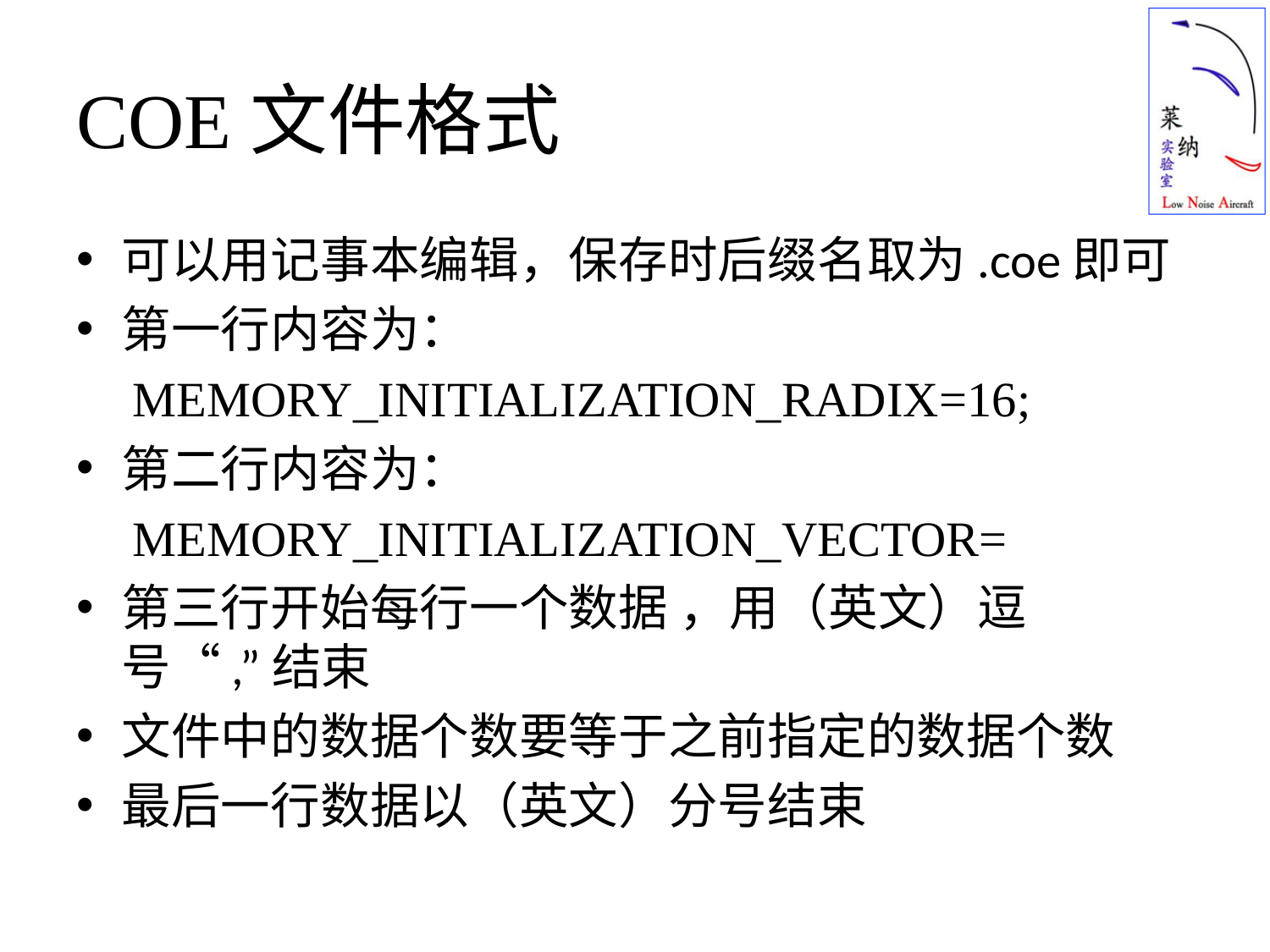

# COE文件格式
可以用记事本编辑，保存时后缀名取为.coe即可
第一行内容为：
     MEMORY_INITIALIZATION_RADIX=16;
第二行内容为：
     MEMORY_INITIALIZATION_VECTOR=
第三行开始每行一个数据 ，用（英文）逗号“,”结束
文件中的数据个数要等于之前指定的数据个数
最后一行数据以（英文）分号结束